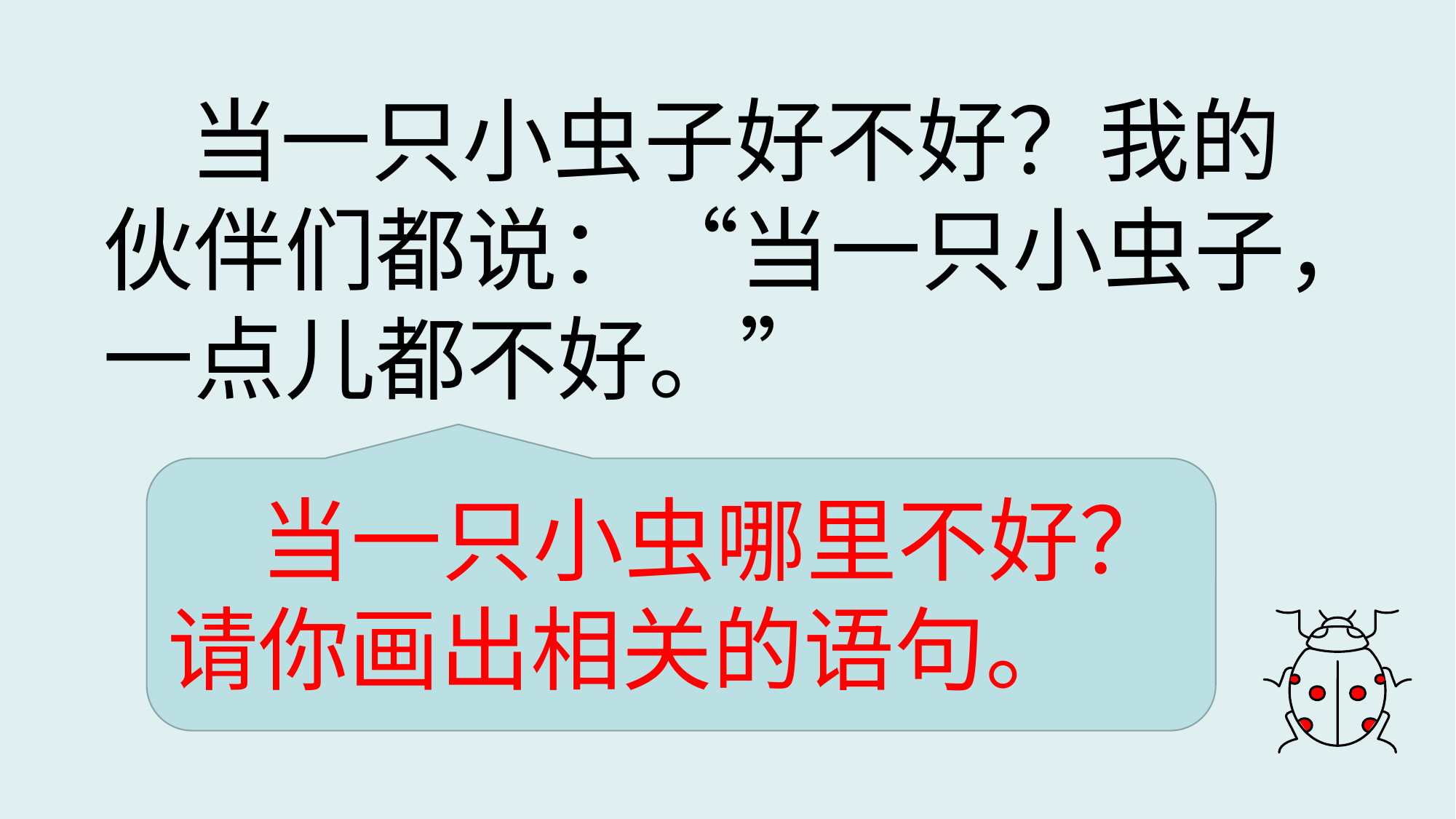

当一只小虫子好不好？我的伙伴们都说：“当一只小虫子，一点儿都不好。”

    当一只小虫哪里不好？请你画出相关的语句。